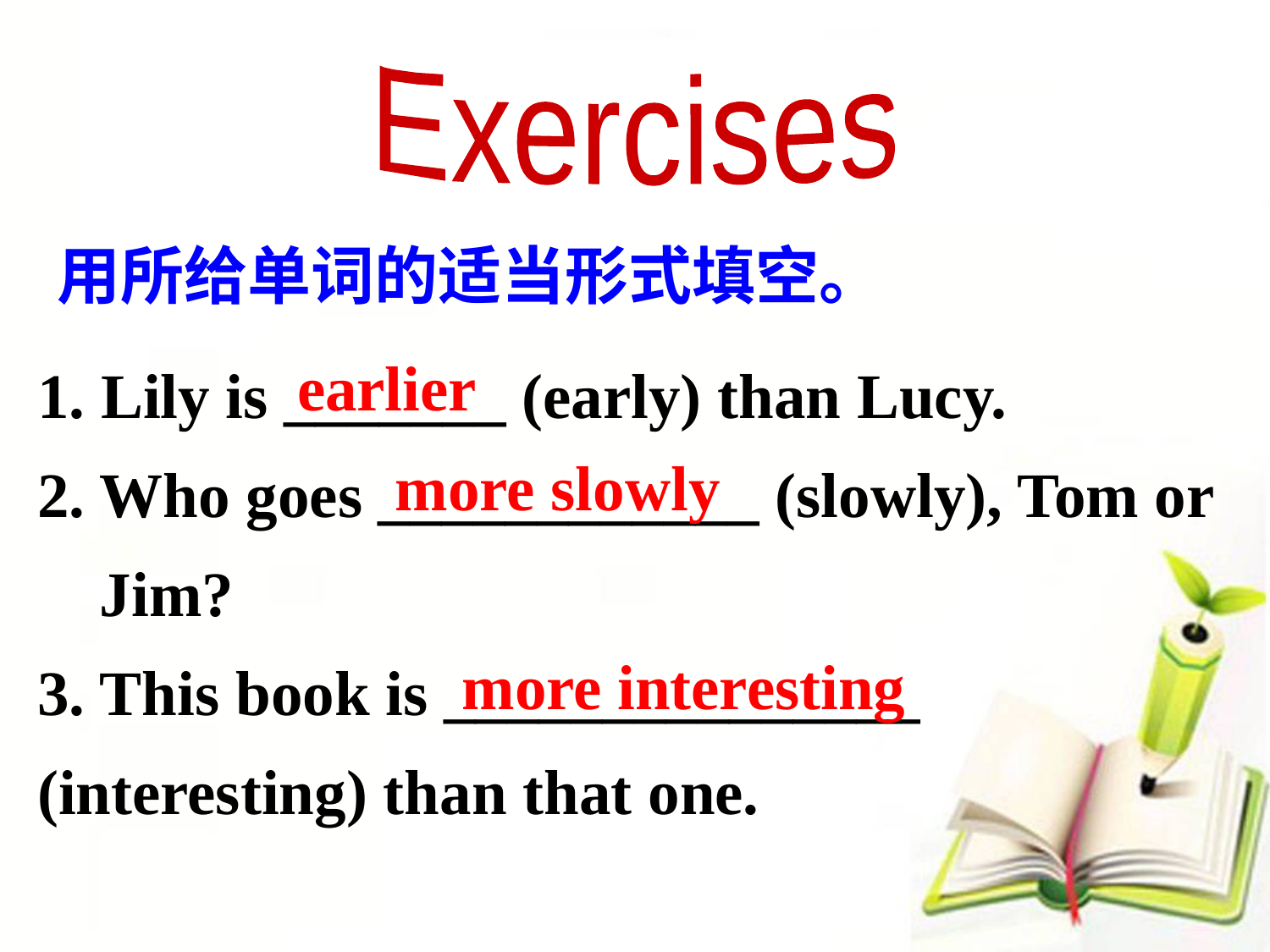

Exercises
用所给单词的适当形式填空。
1. Lily is _______ (early) than Lucy.
2. Who goes ____________ (slowly), Tom or 	Jim?
3. This book is _______________ 	(interesting) than that one.
earlier
more slowly
more interesting